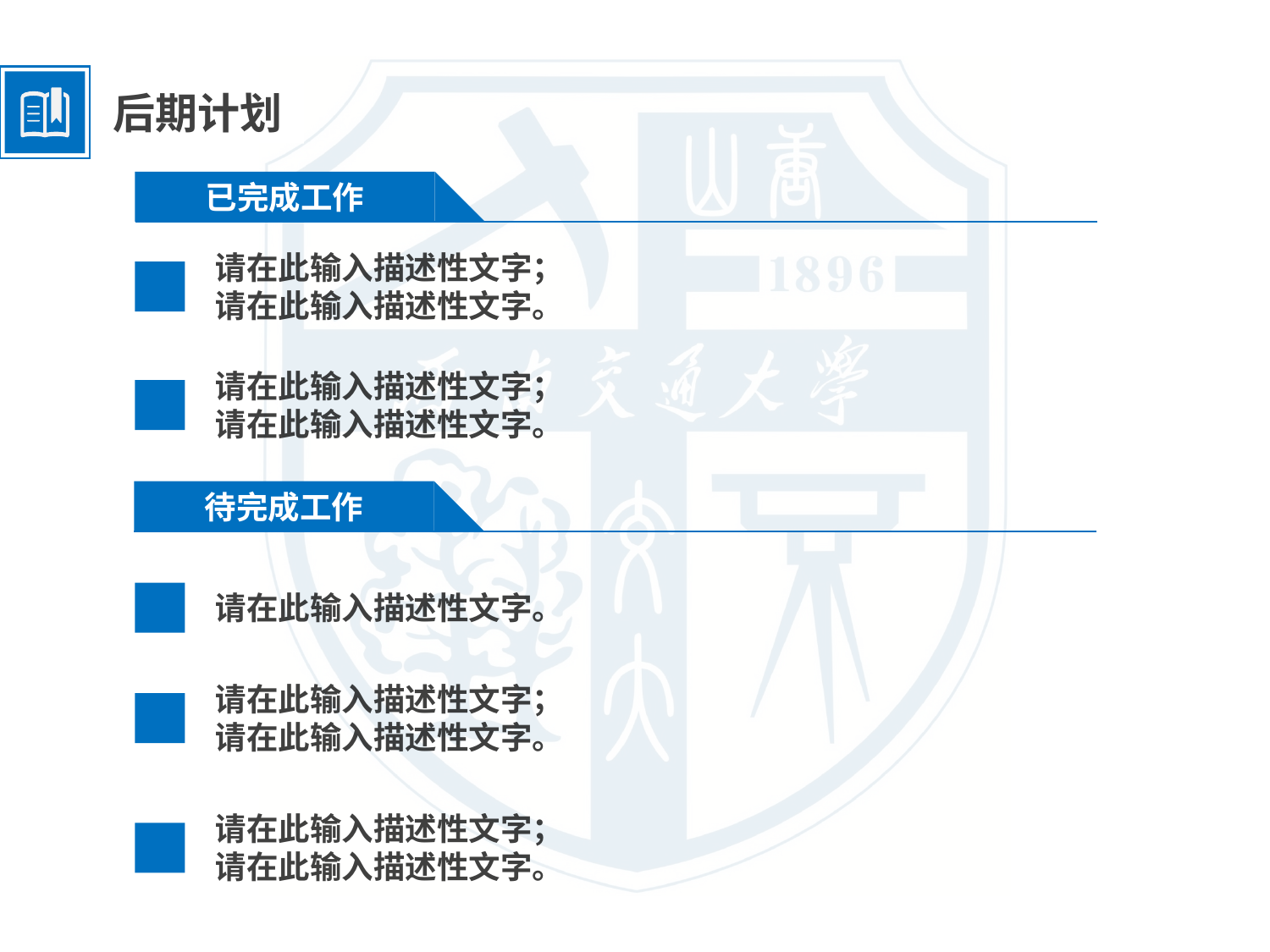

后期计划
已完成工作

请在此输入描述性文字；
请在此输入描述性文字。

请在此输入描述性文字；
请在此输入描述性文字。

待完成工作

请在此输入描述性文字。

请在此输入描述性文字；
请在此输入描述性文字。

请在此输入描述性文字；
请在此输入描述性文字。